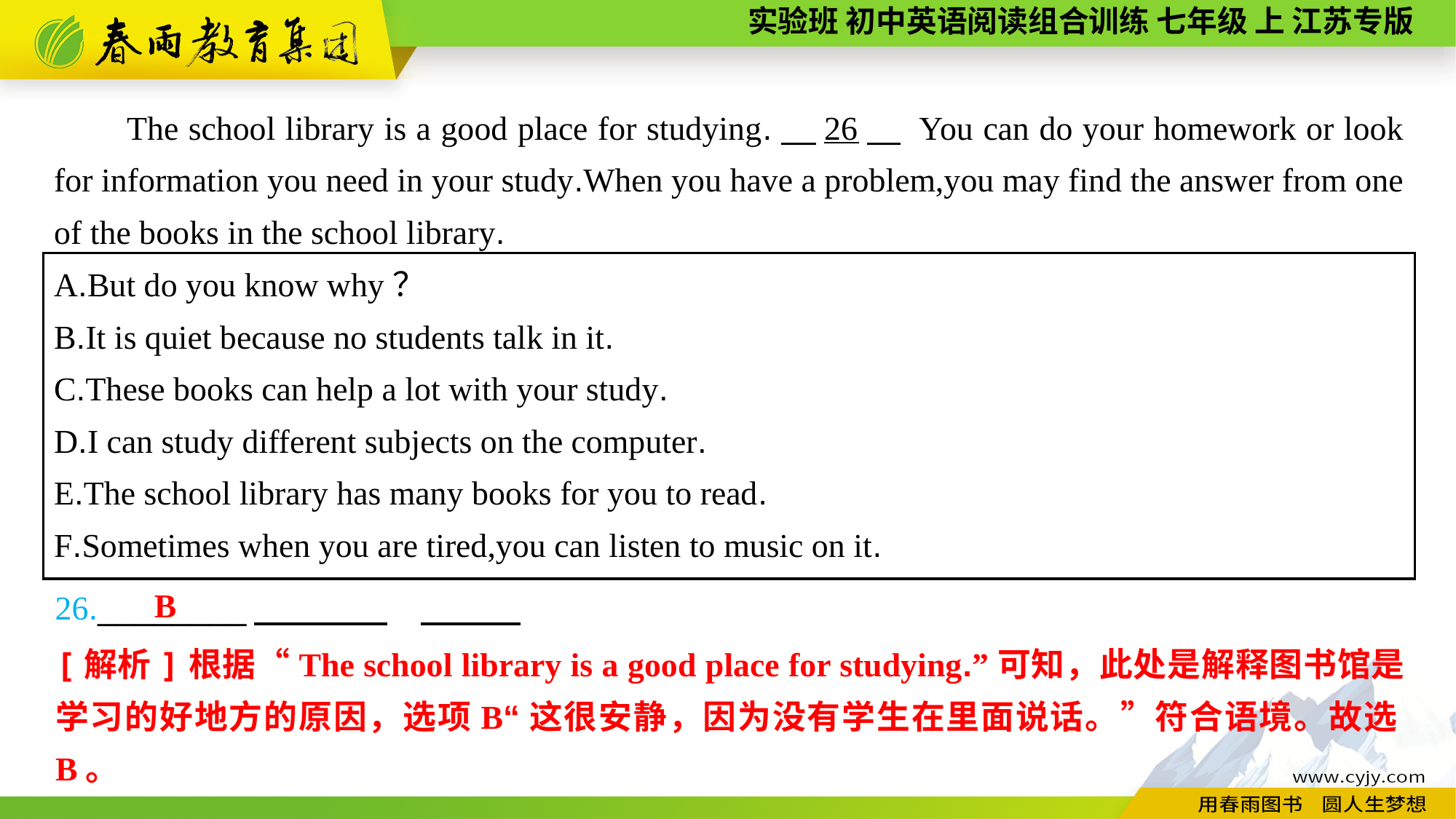

The school library is a good place for studying.　26　 You can do your homework or look for information you need in your study.When you have a problem,you may find the answer from one of the books in the school library.
A.But do you know why？
B.It is quiet because no students talk in it.
C.These books can help a lot with your study.
D.I can study different subjects on the computer.
E.The school library has many books for you to read.
F.Sometimes when you are tired,you can listen to music on it.

B
26.________
[解析]根据“The school library is a good place for studying.”可知，此处是解释图书馆是学习的好地方的原因，选项B“这很安静，因为没有学生在里面说话。”符合语境。故选B。